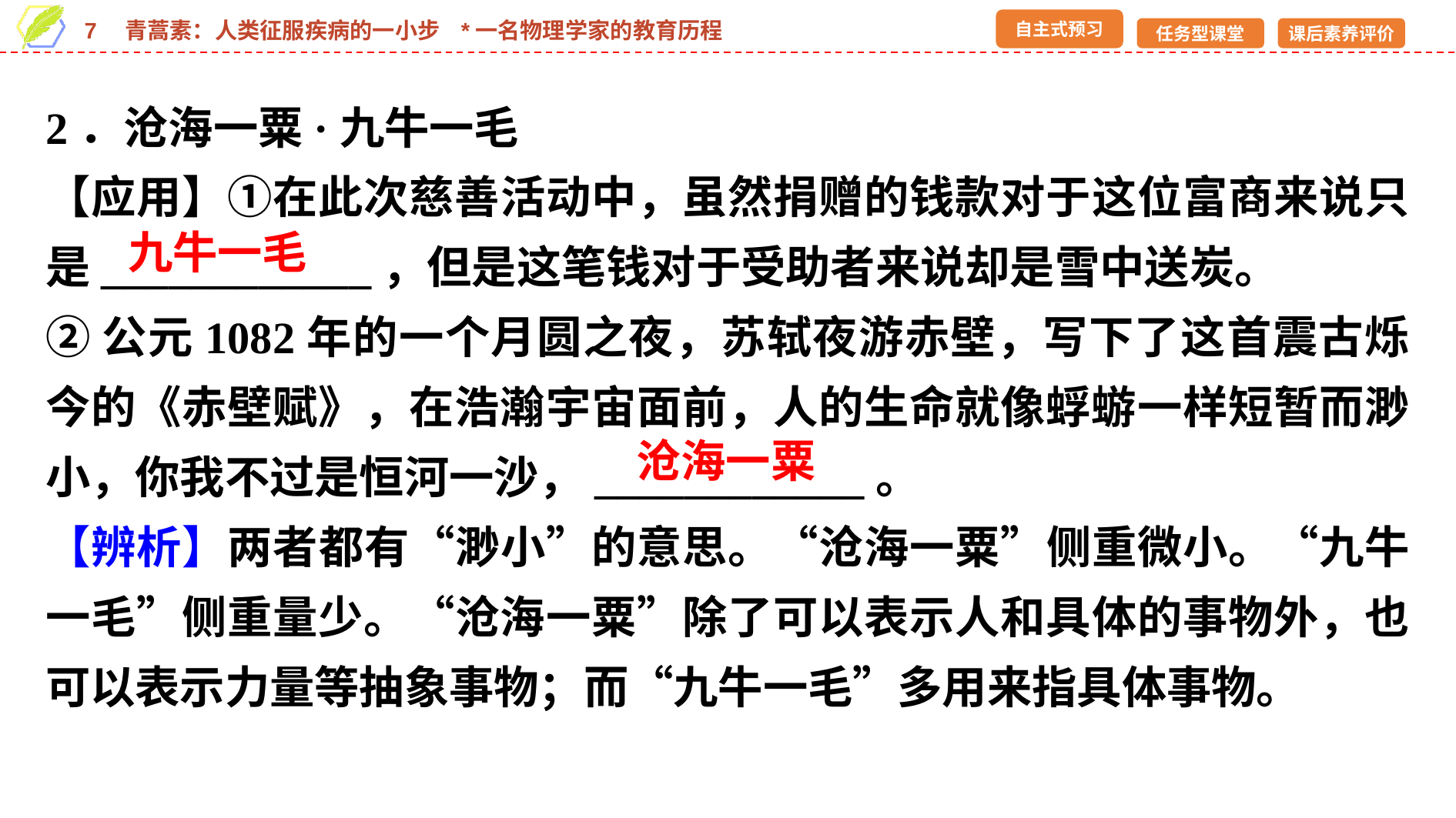

2．沧海一粟·九牛一毛
【应用】①在此次慈善活动中，虽然捐赠的钱款对于这位富商来说只是____________，但是这笔钱对于受助者来说却是雪中送炭。
②公元1082年的一个月圆之夜，苏轼夜游赤壁，写下了这首震古烁今的《赤壁赋》，在浩瀚宇宙面前，人的生命就像蜉蝣一样短暂而渺小，你我不过是恒河一沙，____________。
【辨析】两者都有“渺小”的意思。“沧海一粟”侧重微小。“九牛一毛”侧重量少。“沧海一粟”除了可以表示人和具体的事物外，也可以表示力量等抽象事物；而“九牛一毛”多用来指具体事物。
九牛一毛
沧海一粟